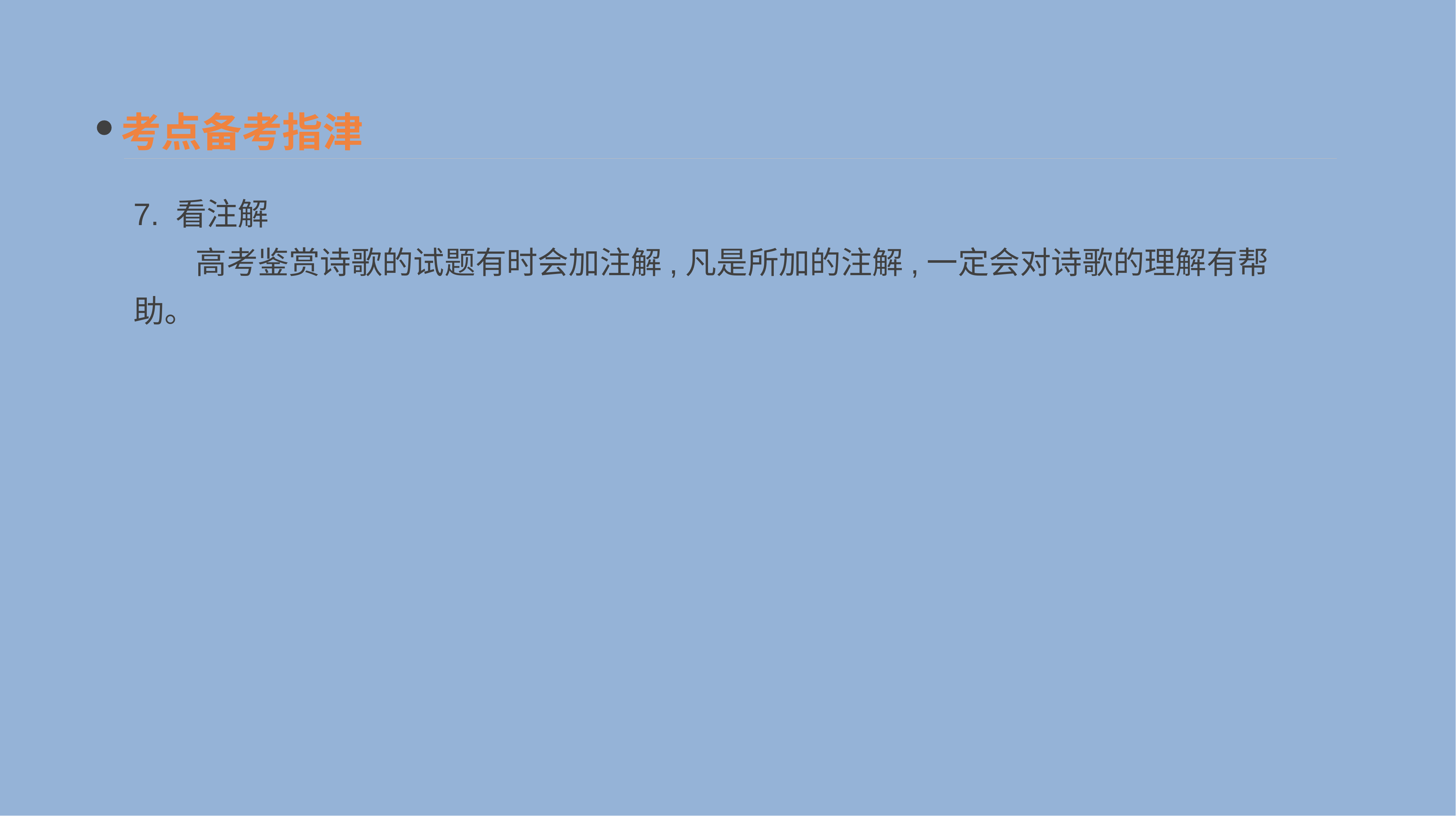

考点备考指津

7. 看注解
　　高考鉴赏诗歌的试题有时会加注解,凡是所加的注解,一定会对诗歌的理解有帮助。